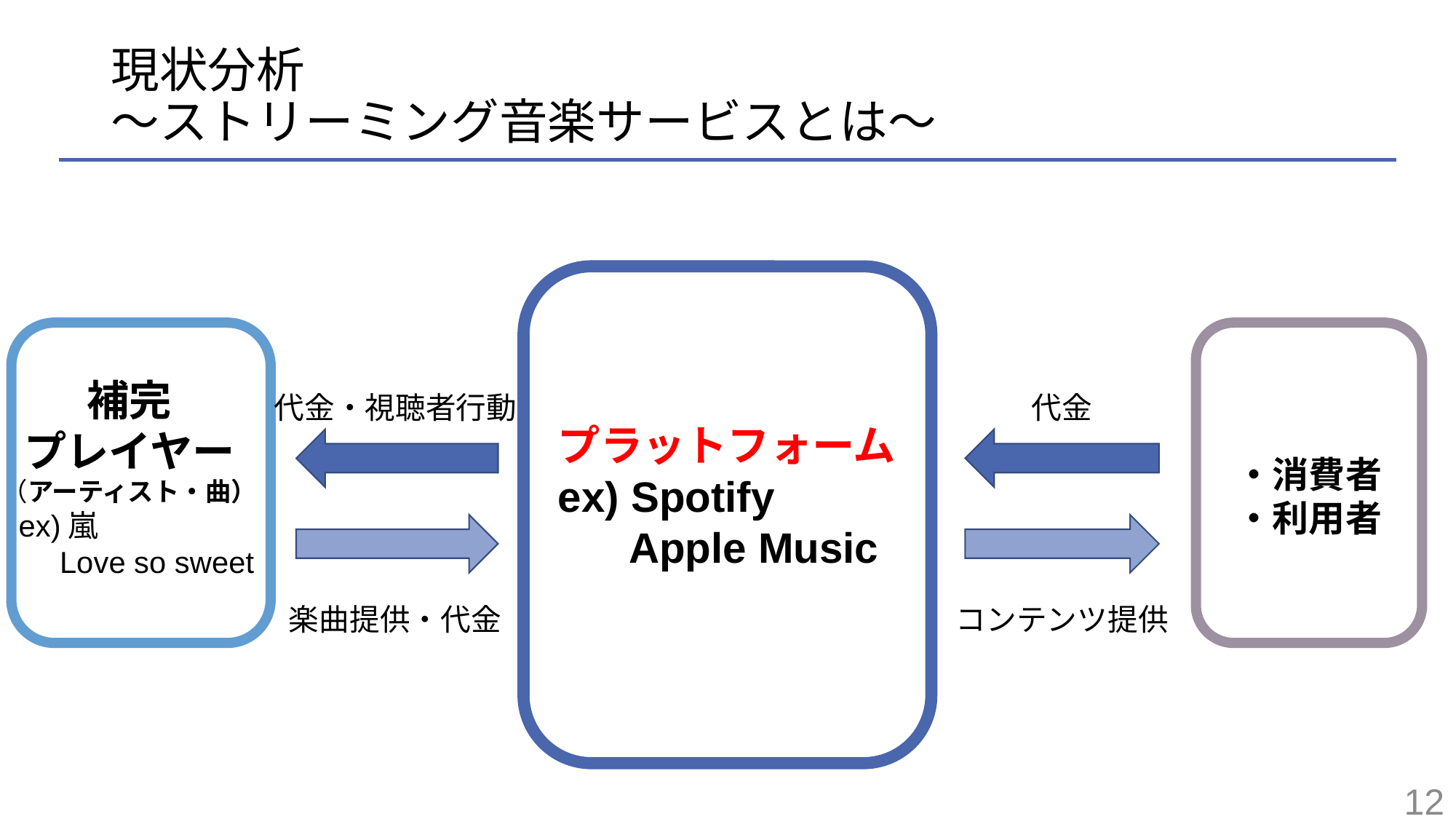

# 現状分析 〜ストリーミング音楽サービスとは〜

補完
プレイヤー
（アーティスト・曲）
  ex)嵐
　   Love so sweet

代金・視聴者行動
代金
プラットフォーム
ex) Spotify
      Apple Music

・消費者
・利用者

楽曲提供・代金
コンテンツ提供
12